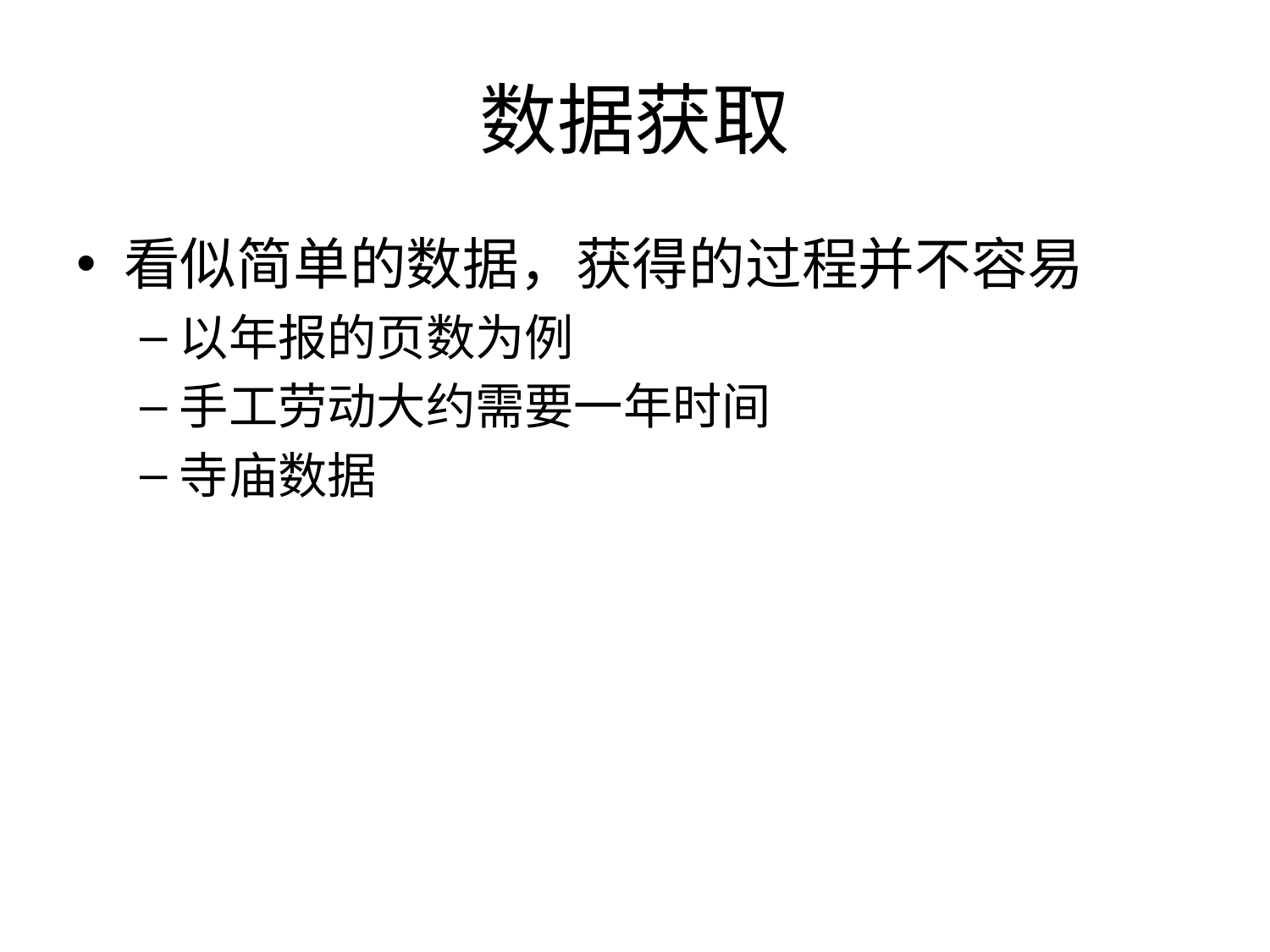

# 数据获取
看似简单的数据，获得的过程并不容易
以年报的页数为例
手工劳动大约需要一年时间
寺庙数据